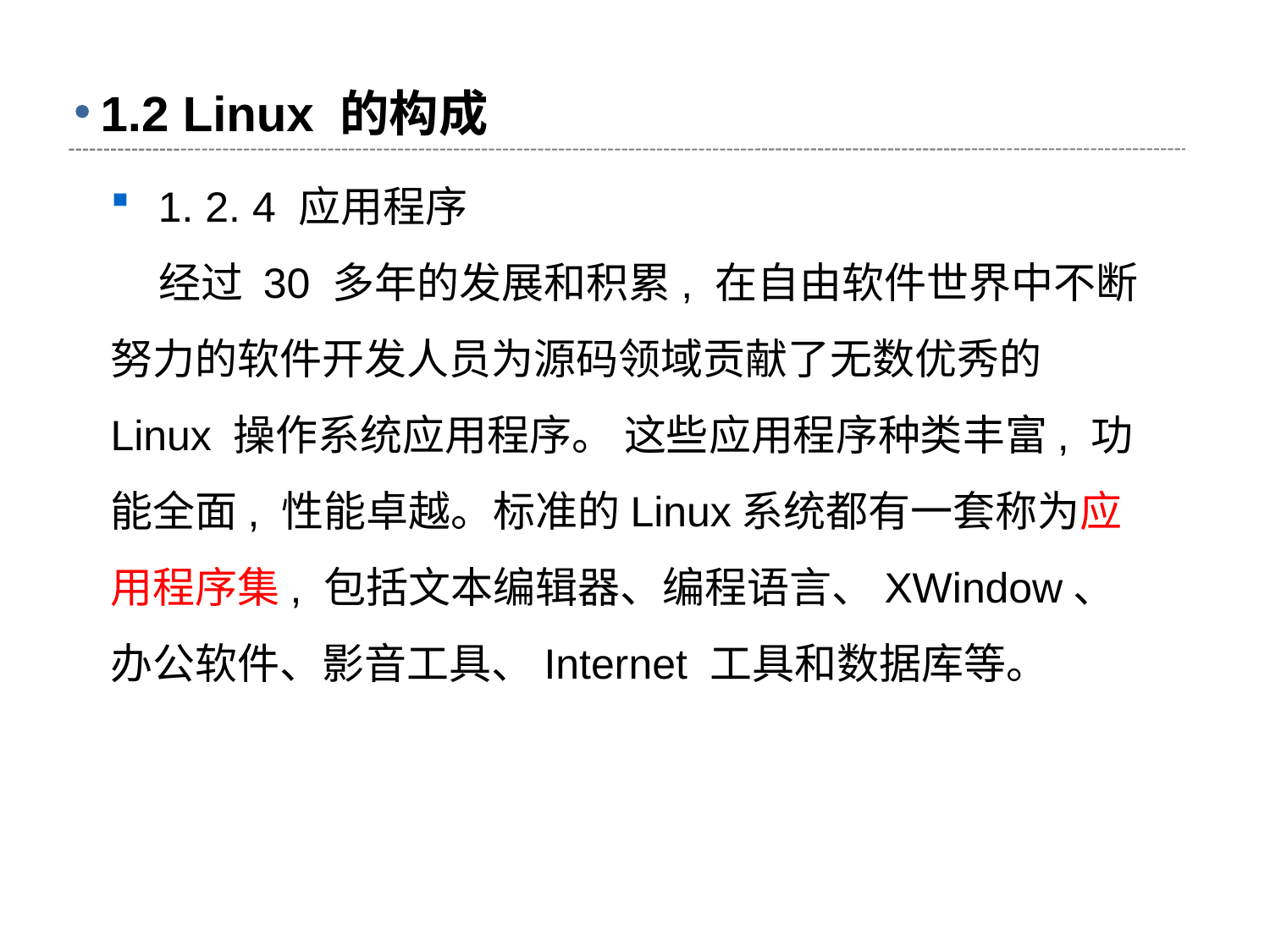

# 1.2 Linux 的构成
1. 2. 4 应用程序
    经过 30 多年的发展和积累, 在自由软件世界中不断努力的软件开发人员为源码领域贡献了无数优秀的 Linux 操作系统应用程序。 这些应用程序种类丰富, 功能全面, 性能卓越。标准的Linux系统都有一套称为应用程序集, 包括文本编辑器、编程语言、XWindow、办公软件、影音工具、Internet 工具和数据库等。